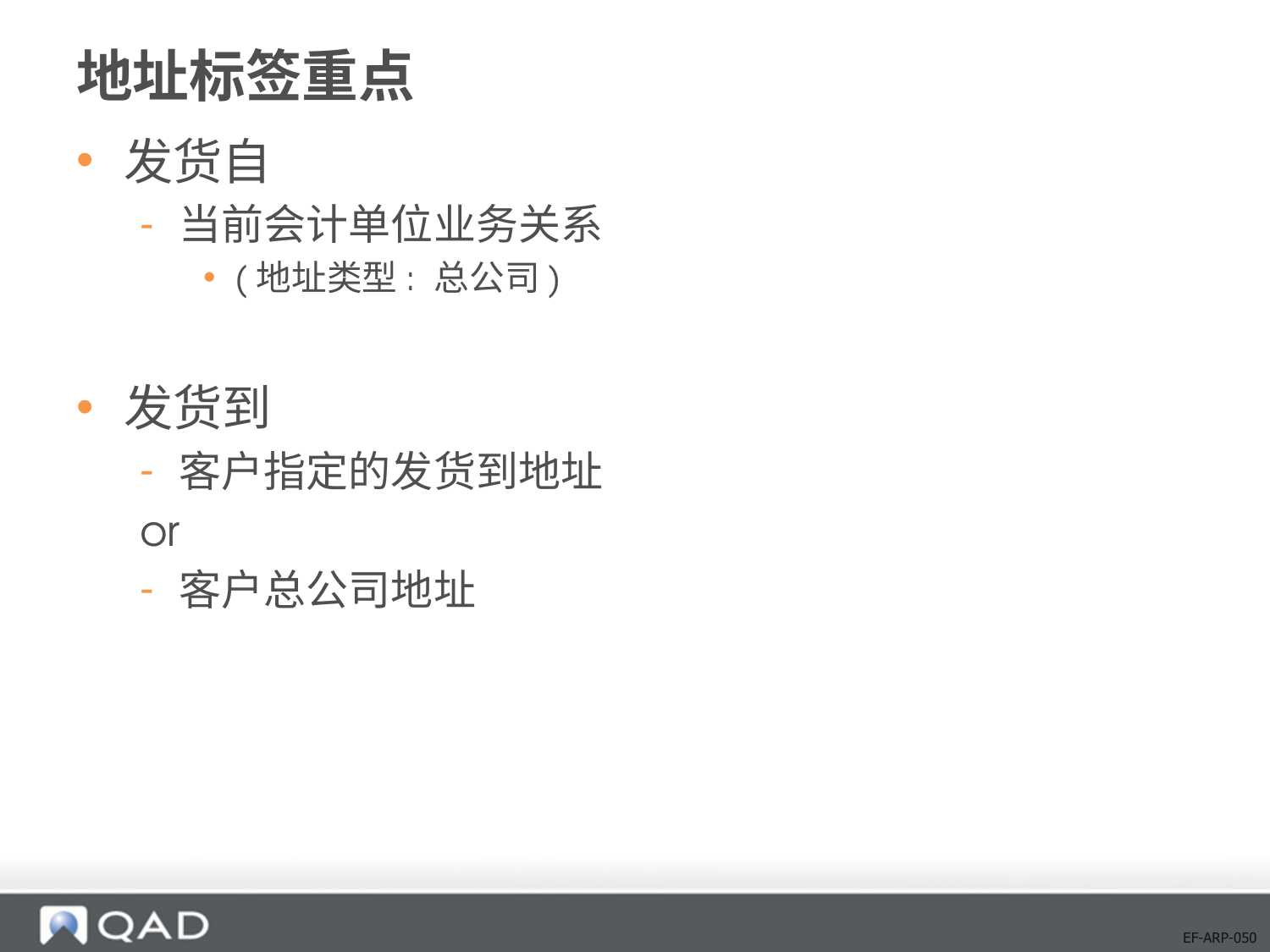

# 地址标签重点
发货自
当前会计单位业务关系
(地址类型: 总公司)

发货到
客户指定的发货到地址
or
客户总公司地址
EF-ARP-050